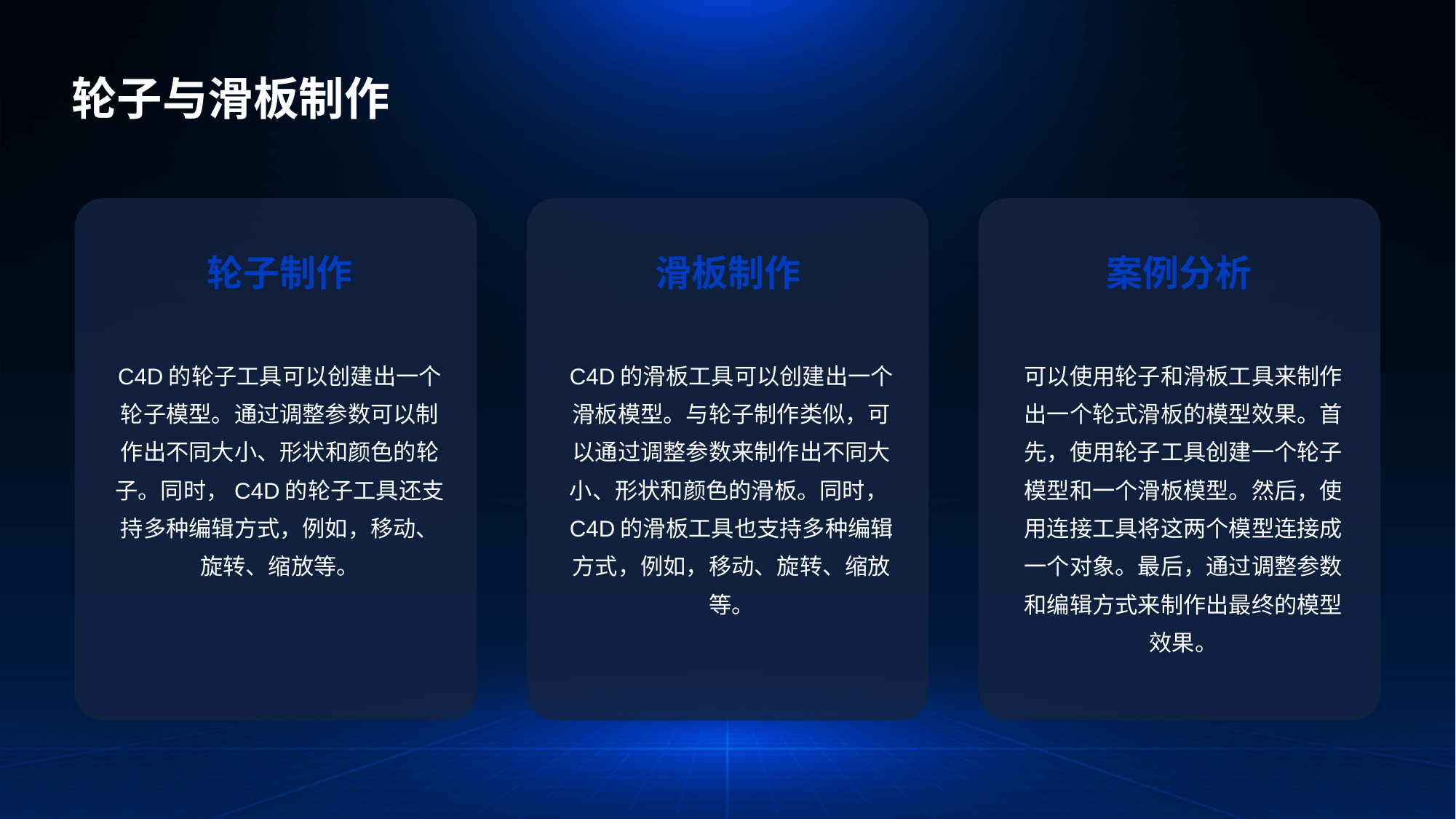

轮子与滑板制作

轮子制作
滑板制作
案例分析
C4D的轮子工具可以创建出一个轮子模型。通过调整参数可以制作出不同大小、形状和颜色的轮子。同时，C4D的轮子工具还支持多种编辑方式，例如，移动、旋转、缩放等。
C4D的滑板工具可以创建出一个滑板模型。与轮子制作类似，可以通过调整参数来制作出不同大小、形状和颜色的滑板。同时，C4D的滑板工具也支持多种编辑方式，例如，移动、旋转、缩放等。
可以使用轮子和滑板工具来制作出一个轮式滑板的模型效果。首先，使用轮子工具创建一个轮子模型和一个滑板模型。然后，使用连接工具将这两个模型连接成一个对象。最后，通过调整参数和编辑方式来制作出最终的模型效果。